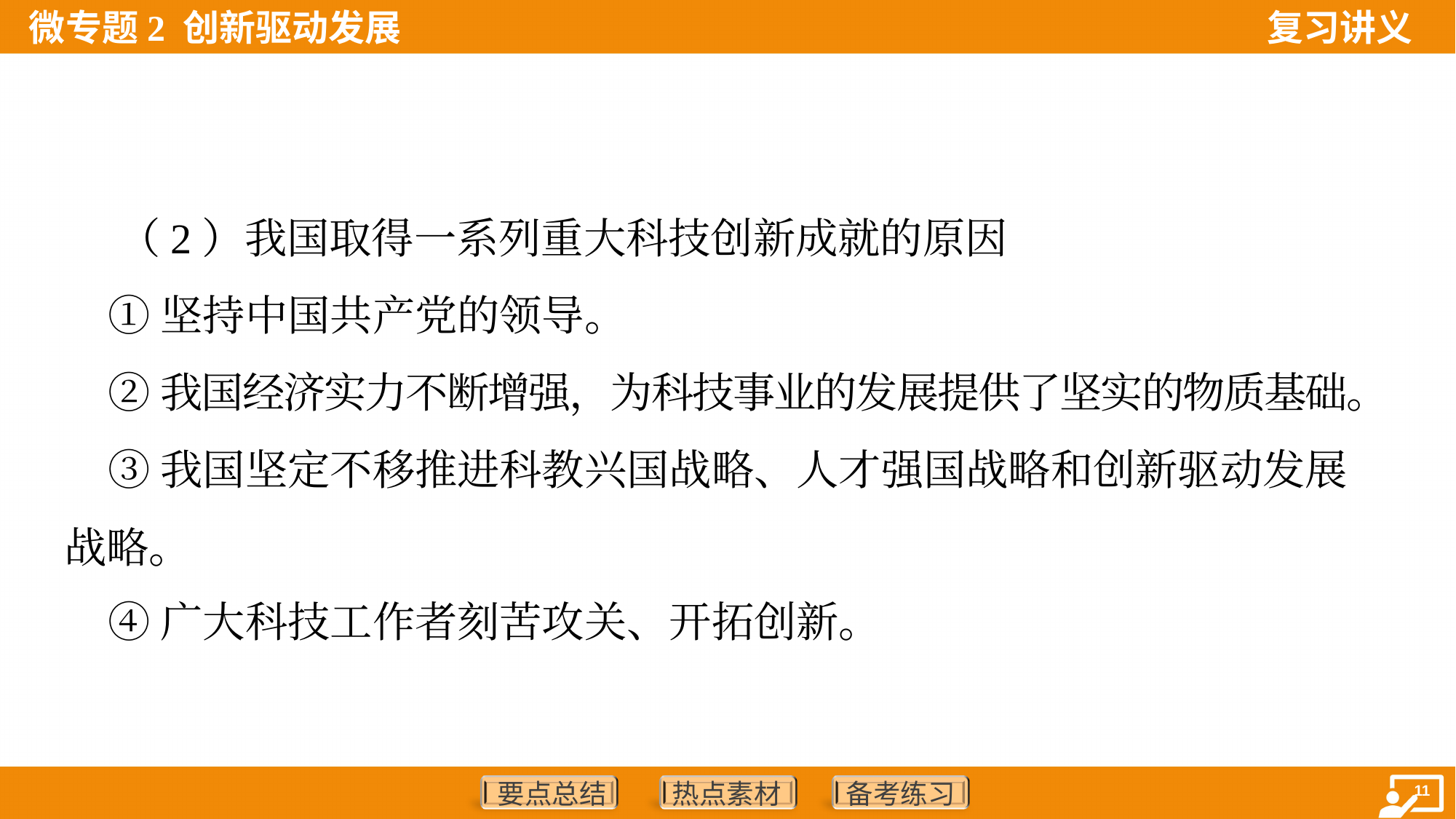

（2）我国取得一系列重大科技创新成就的原因
    ①坚持中国共产党的领导。
    ②我国经济实力不断增强，为科技事业的发展提供了坚实的物质基础。
    ③我国坚定不移推进科教兴国战略、人才强国战略和创新驱动发展
战略。
    ④广大科技工作者刻苦攻关、开拓创新。